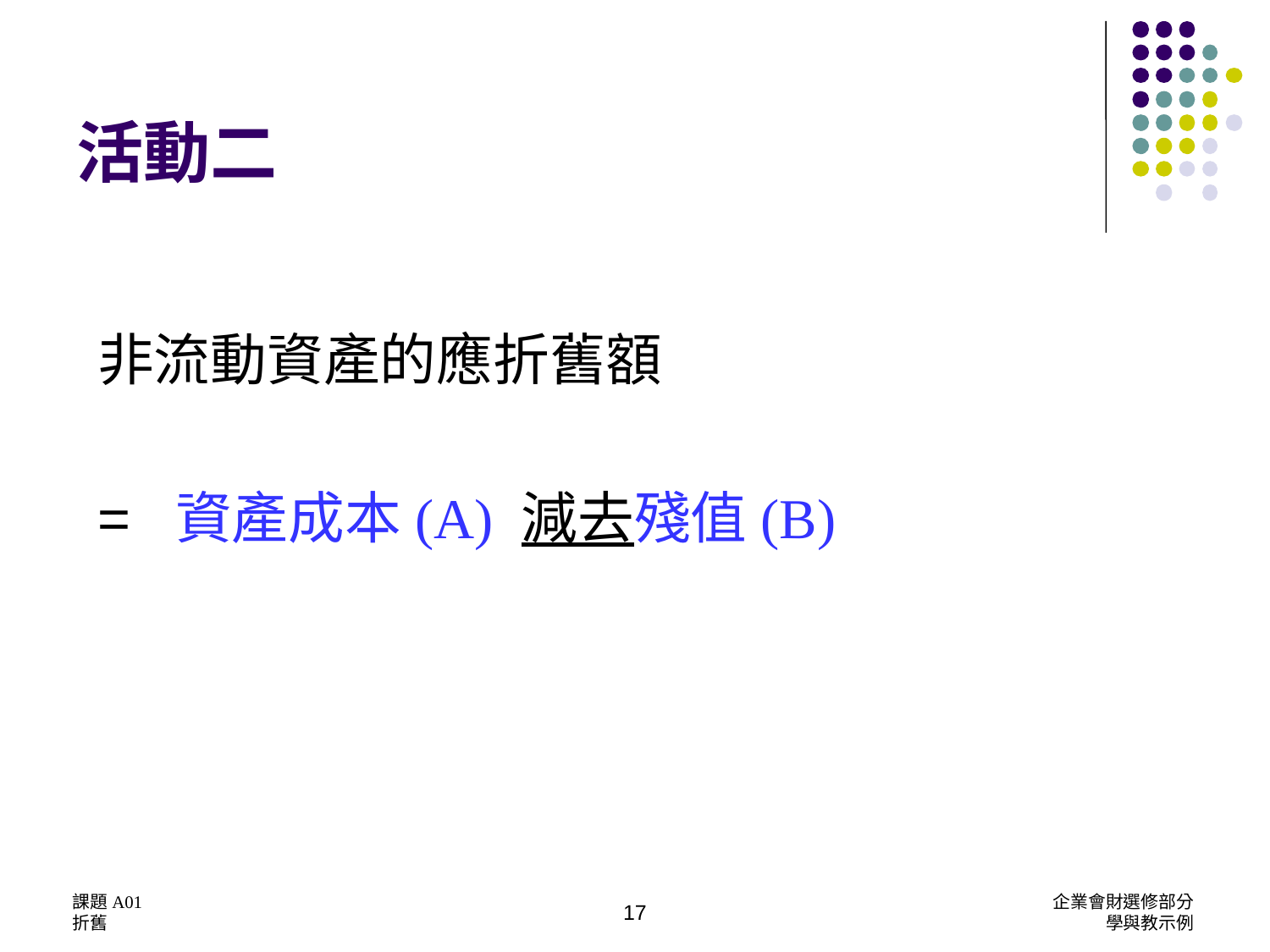

# 活動二

非流動資產的應折舊額

=  資產成本(A) 減去殘值(B)

課題A01
折舊
企業會財選修部分
學與教示例

17